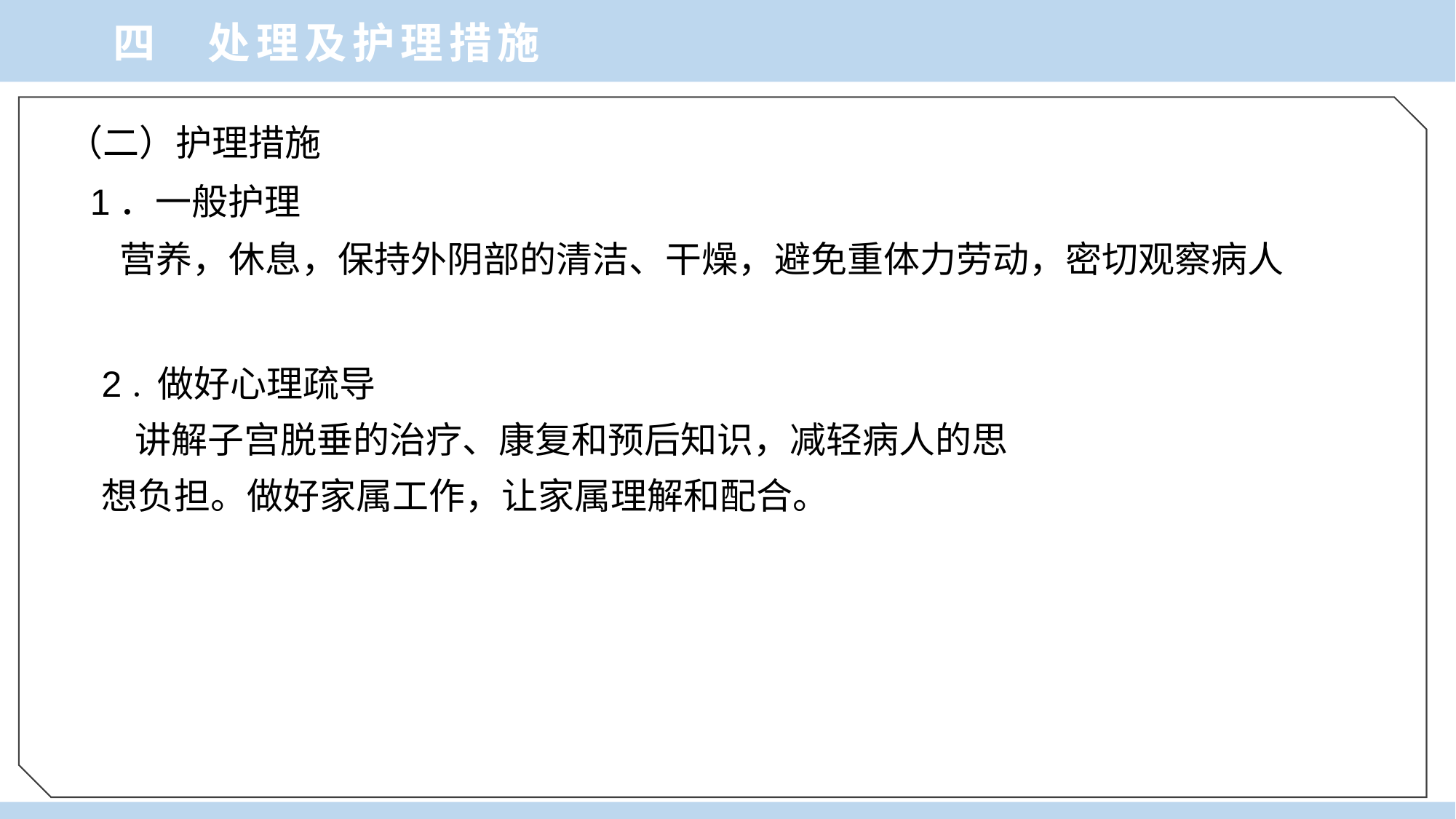

四   处理及护理措施

（二）护理措施
 1．一般护理
    营养，休息，保持外阴部的清洁、干燥，避免重体力劳动，密切观察病人
2．做好心理疏导
   讲解子宫脱垂的治疗、康复和预后知识，减轻病人的思
想负担。做好家属工作，让家属理解和配合。